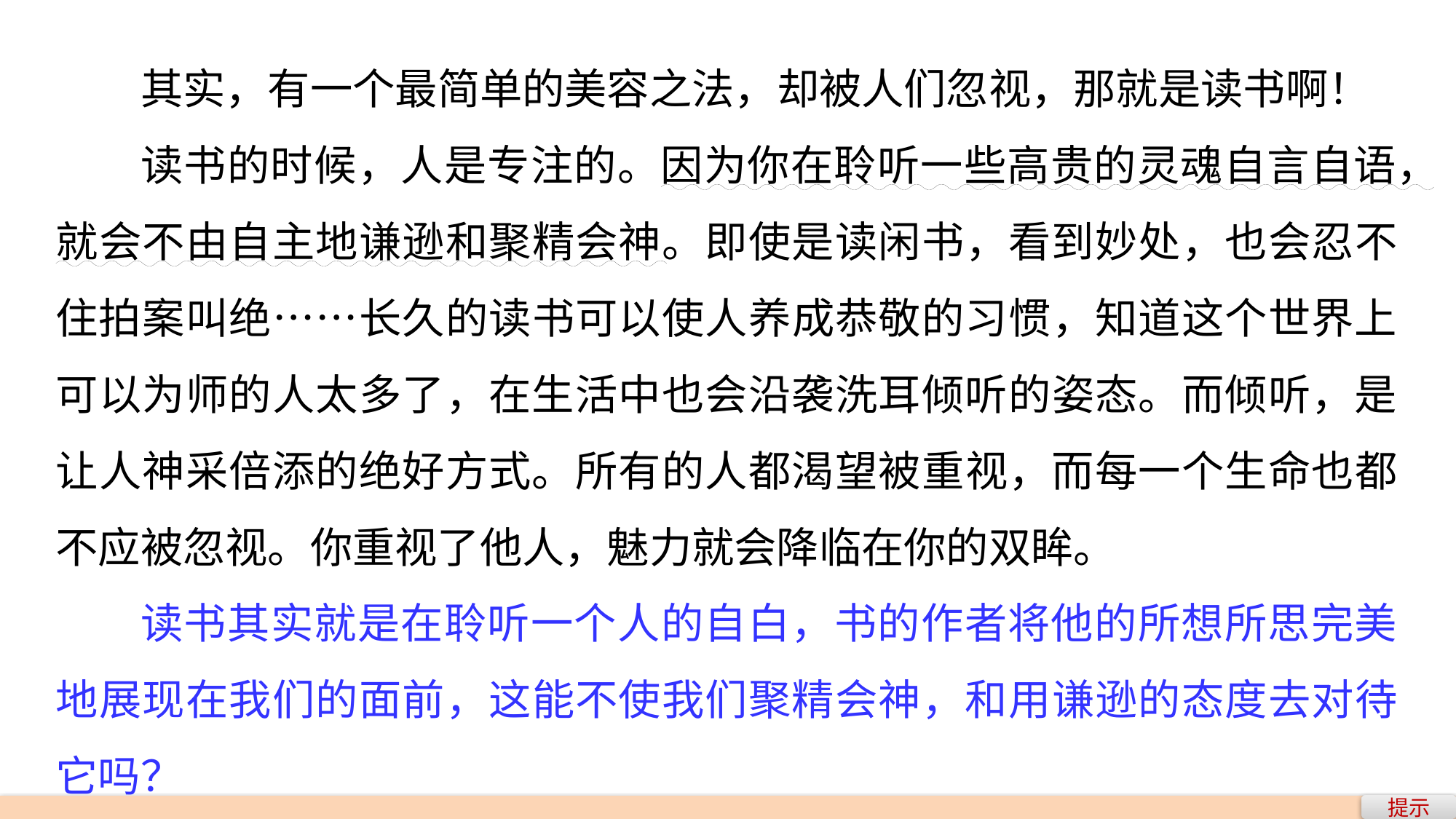

其实，有一个最简单的美容之法，却被人们忽视，那就是读书啊！
读书的时候，人是专注的。因为你在聆听一些高贵的灵魂自言自语，就会不由自主地谦逊和聚精会神。即使是读闲书，看到妙处，也会忍不住拍案叫绝……长久的读书可以使人养成恭敬的习惯，知道这个世界上可以为师的人太多了，在生活中也会沿袭洗耳倾听的姿态。而倾听，是让人神采倍添的绝好方式。所有的人都渴望被重视，而每一个生命也都不应被忽视。你重视了他人，魅力就会降临在你的双眸。
读书其实就是在聆听一个人的自白，书的作者将他的所想所思完美地展现在我们的面前，这能不使我们聚精会神，和用谦逊的态度去对待它吗？
提示